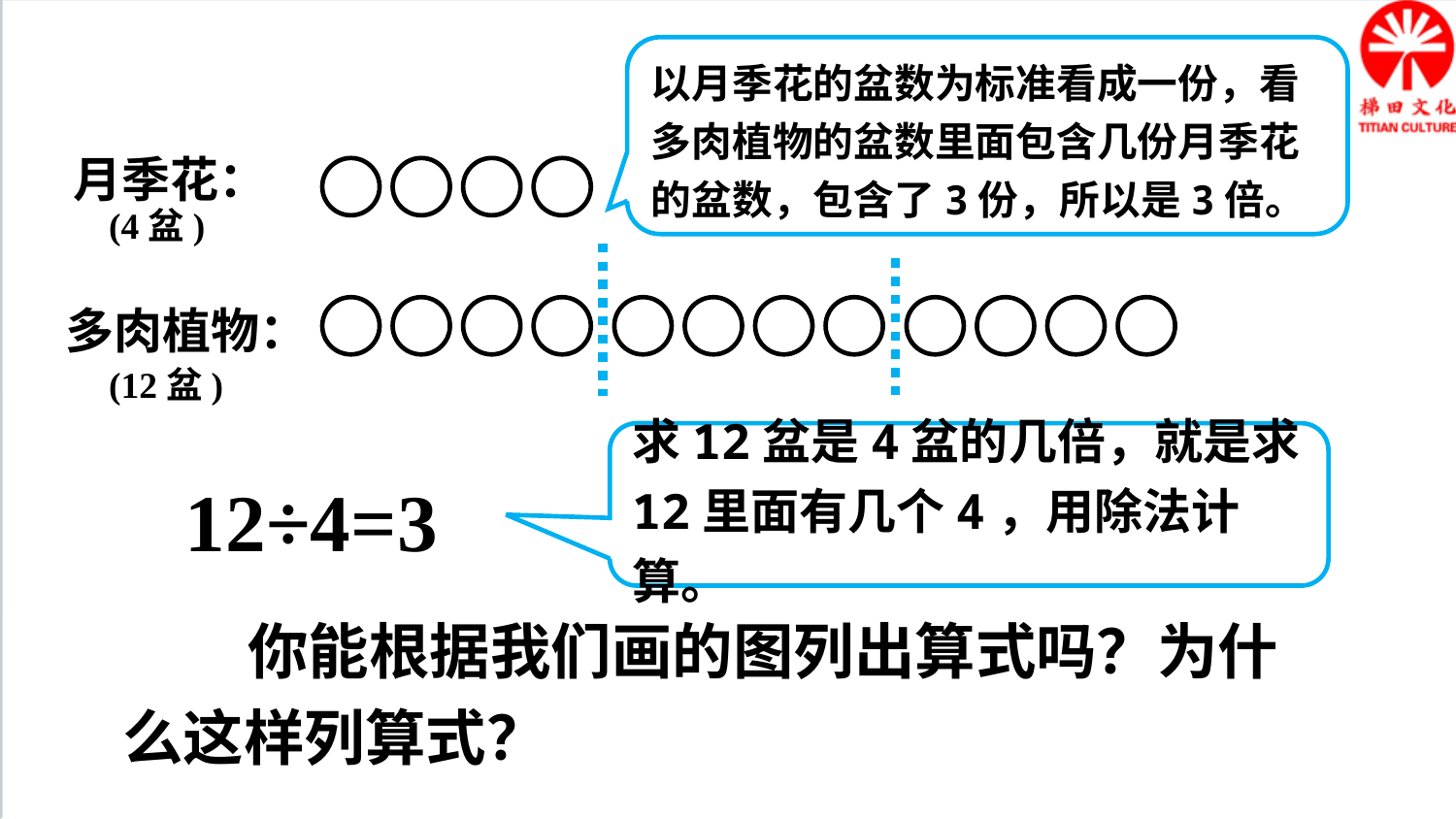

以月季花的盆数为标准看成一份，看多肉植物的盆数里面包含几份月季花的盆数，包含了3份，所以是3倍。
月季花：

(4盆)
多肉植物：

(12盆)
求12盆是4盆的几倍，就是求12里面有几个4，用除法计算。
12÷4=3
        你能根据我们画的图列出算式吗？为什么这样列算式？